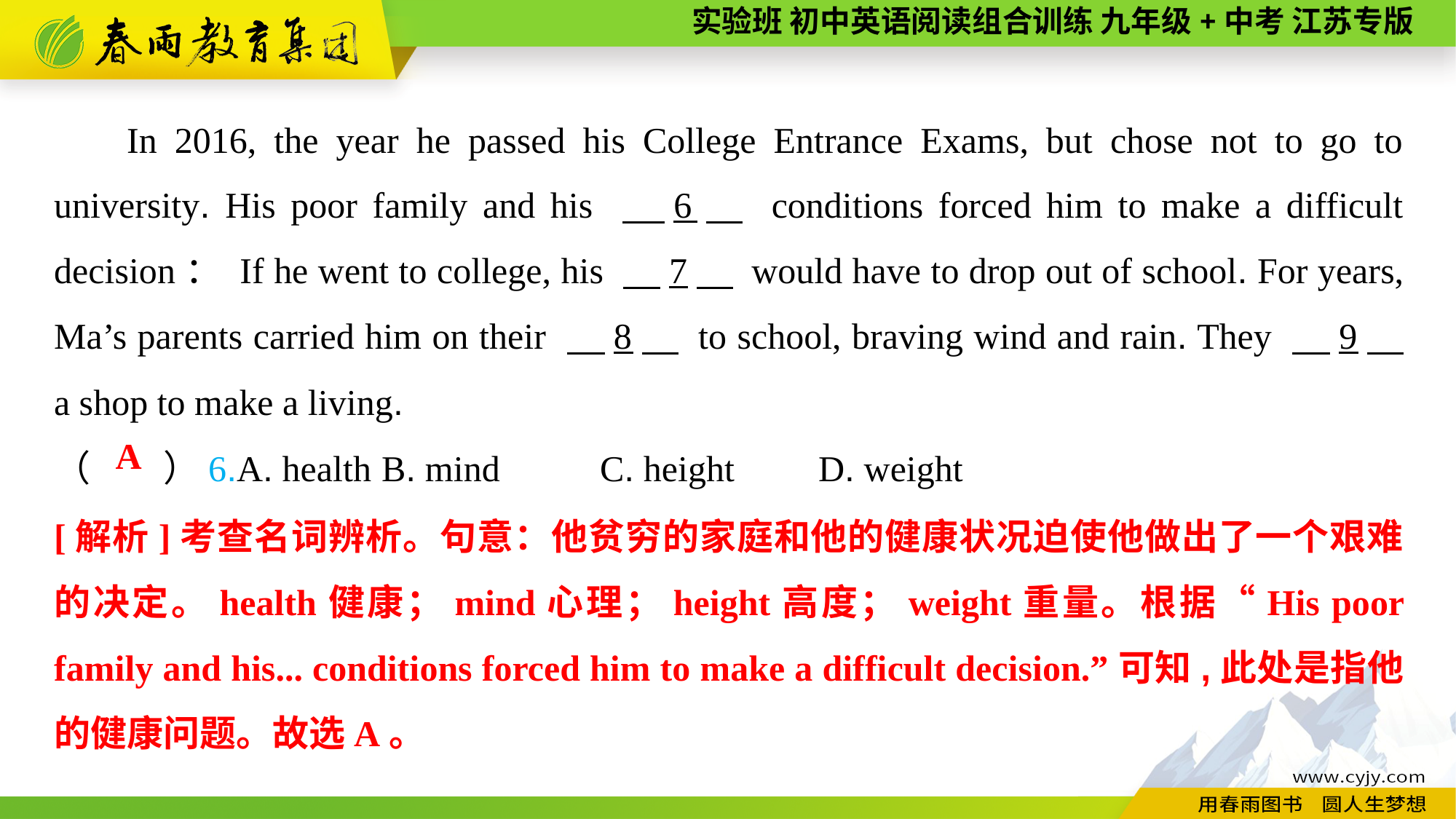

In 2016, the year he passed his College Entrance Exams, but chose not to go to university. His poor family and his 　6　 conditions forced him to make a difficult decision： If he went to college, his 　7　 would have to drop out of school. For years, Ma’s parents carried him on their 　8　 to school, braving wind and rain. They 　9　 a shop to make a living.
（　　）6.A. health	B. mind	C. height	D. weight
A
[解析]考查名词辨析。句意：他贫穷的家庭和他的健康状况迫使他做出了一个艰难的决定。health健康；mind心理；height高度；weight重量。根据“His poor family and his... conditions forced him to make a difficult decision.”可知,此处是指他的健康问题。故选A。